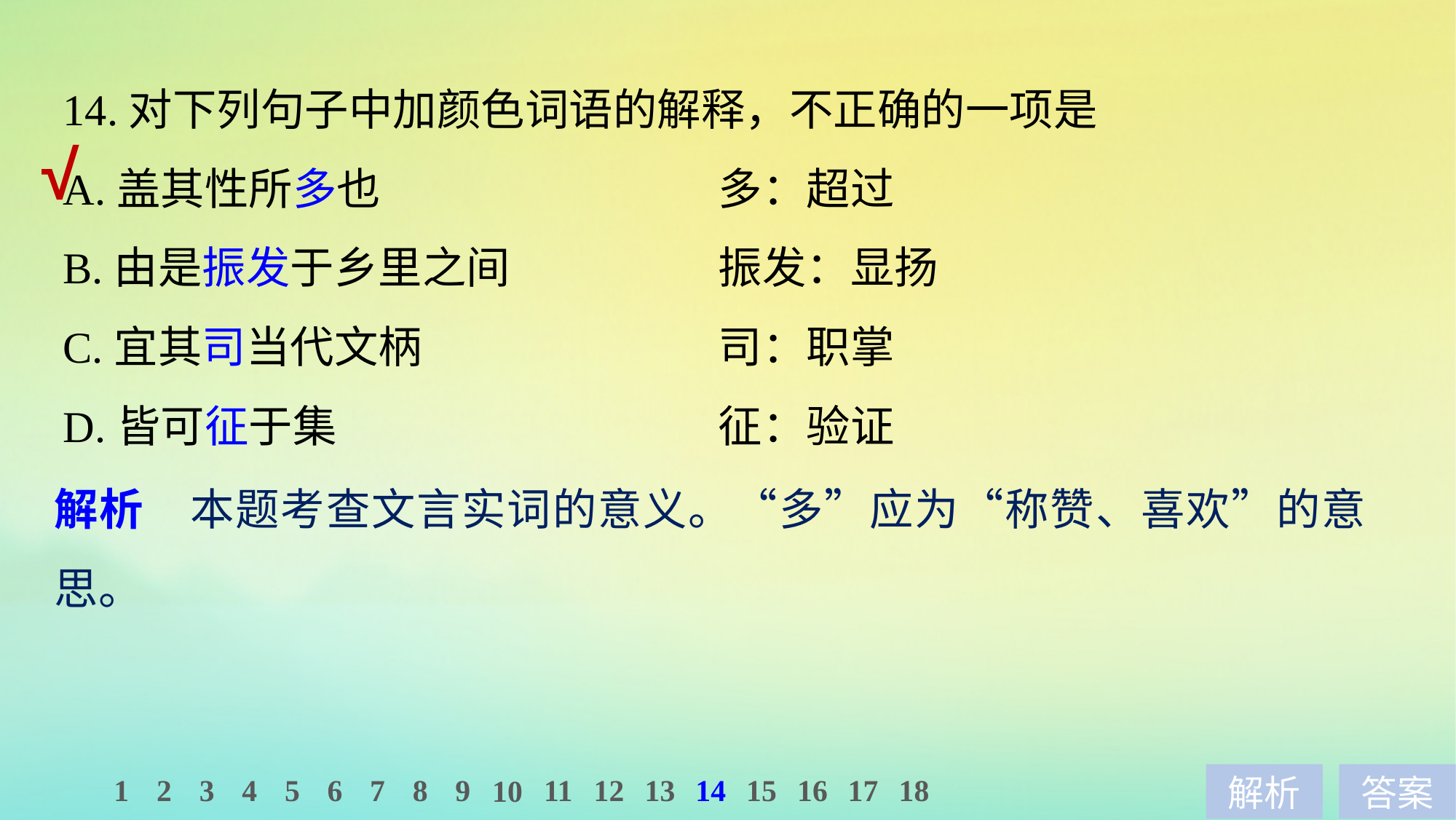

14.对下列句子中加颜色词语的解释，不正确的一项是
A.盖其性所多也　　　 　　　	多：超过
B.由是振发于乡里之间  		振发：显扬
C.宜其司当代文柄  			司：职掌
D.皆可征于集  				征：验证
√
解析　本题考查文言实词的意义。“多”应为“称赞、喜欢”的意思。
1
2
3
4
5
6
7
8
9
11
12
13
14
15
16
17
18
10
解析
答案